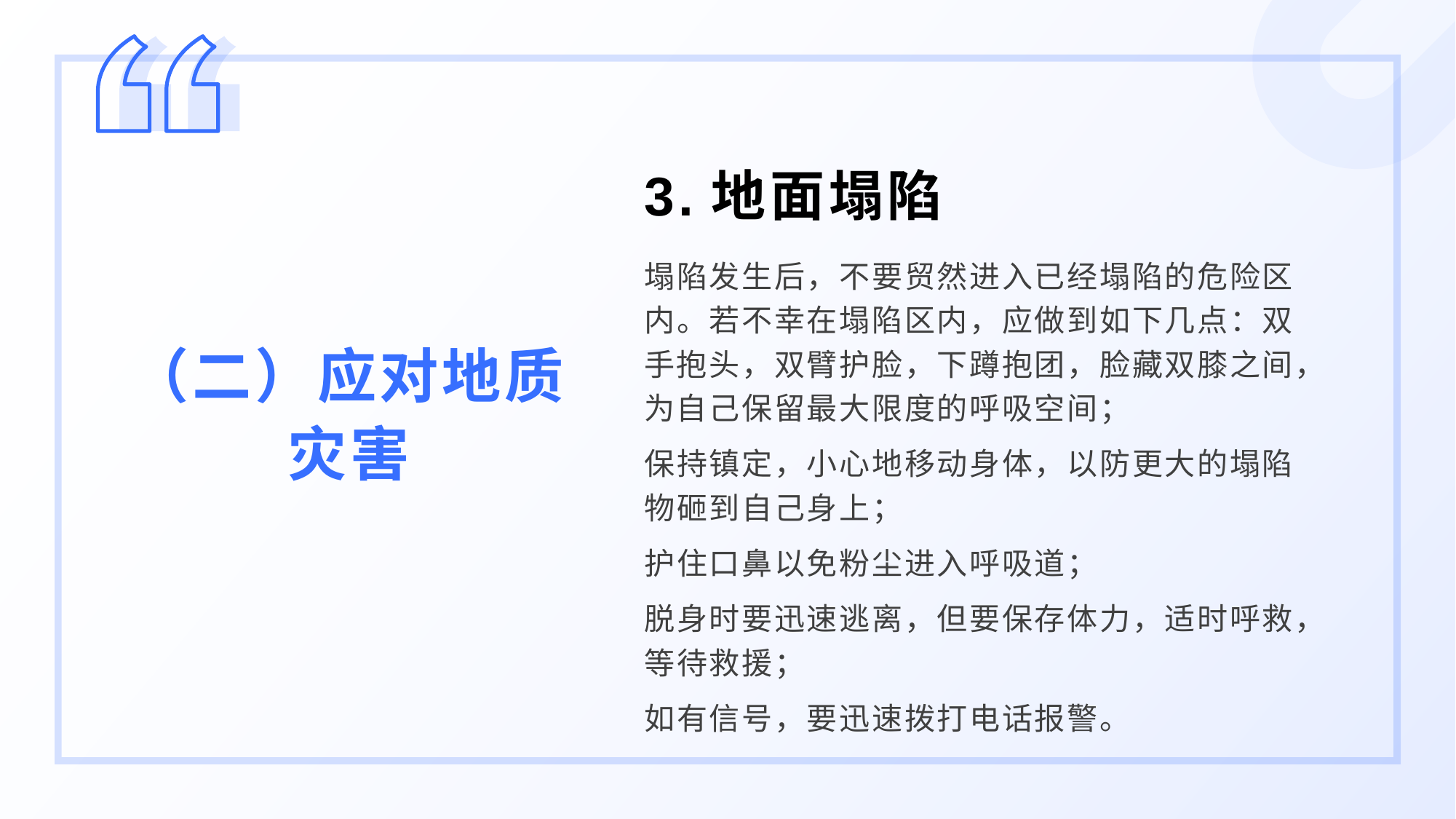

3.地面塌陷
塌陷发生后，不要贸然进入已经塌陷的危险区内。若不幸在塌陷区内，应做到如下几点：双手抱头，双臂护脸，下蹲抱团，脸藏双膝之间，为自己保留最大限度的呼吸空间；
保持镇定，小心地移动身体，以防更大的塌陷物砸到自己身上；
护住口鼻以免粉尘进入呼吸道；
脱身时要迅速逃离，但要保存体力，适时呼救，等待救援；
如有信号，要迅速拨打电话报警。
（二）应对地质灾害